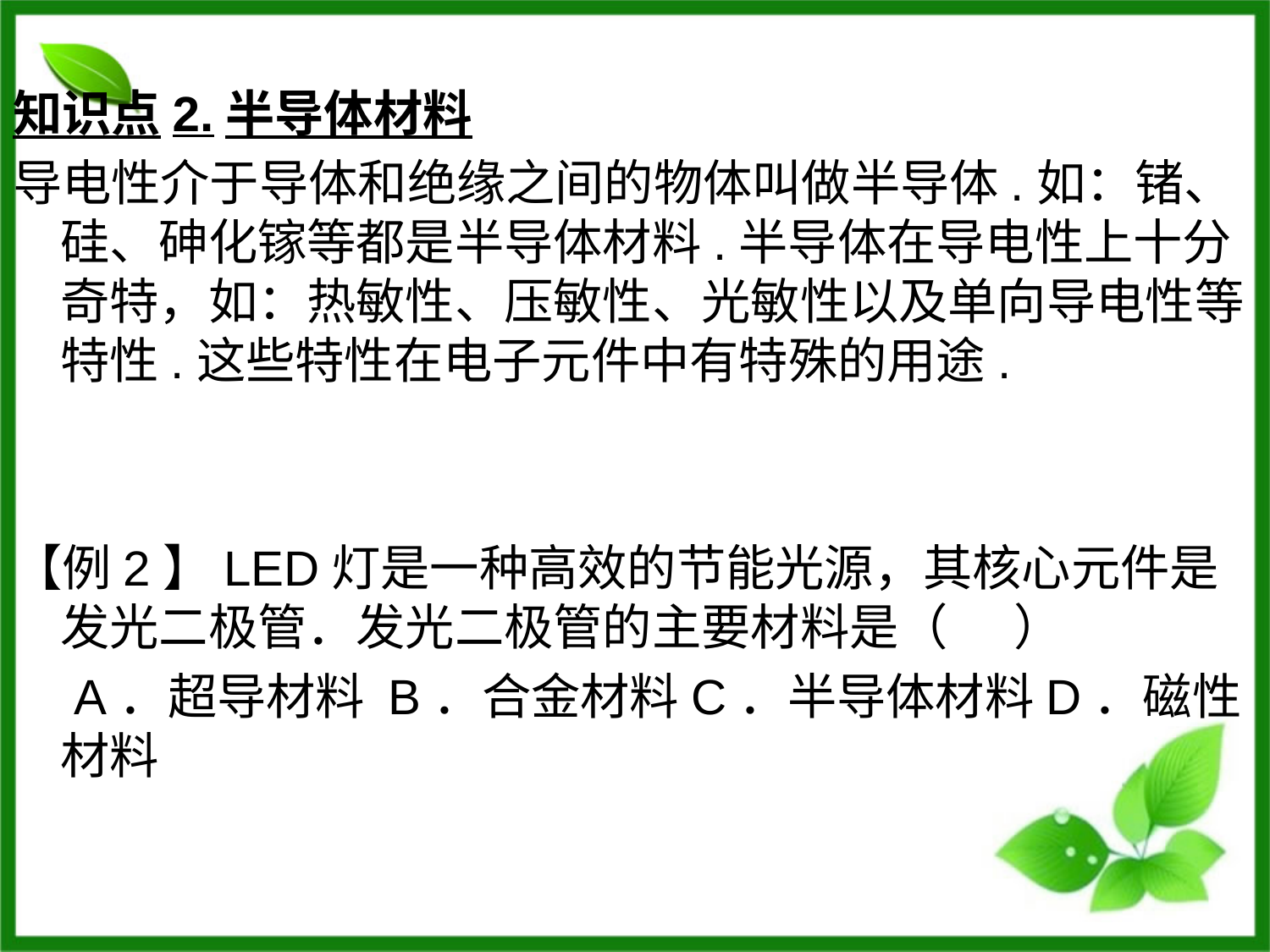

知识点2.半导体材料
导电性介于导体和绝缘之间的物体叫做半导体.如：锗、硅、砷化镓等都是半导体材料.半导体在导电性上十分奇特，如：热敏性、压敏性、光敏性以及单向导电性等特性.这些特性在电子元件中有特殊的用途.

【例2】LED灯是一种高效的节能光源，其核心元件是发光二极管．发光二极管的主要材料是（      ）
　A．超导材料 B．合金材料C．半导体材料D．磁性材料